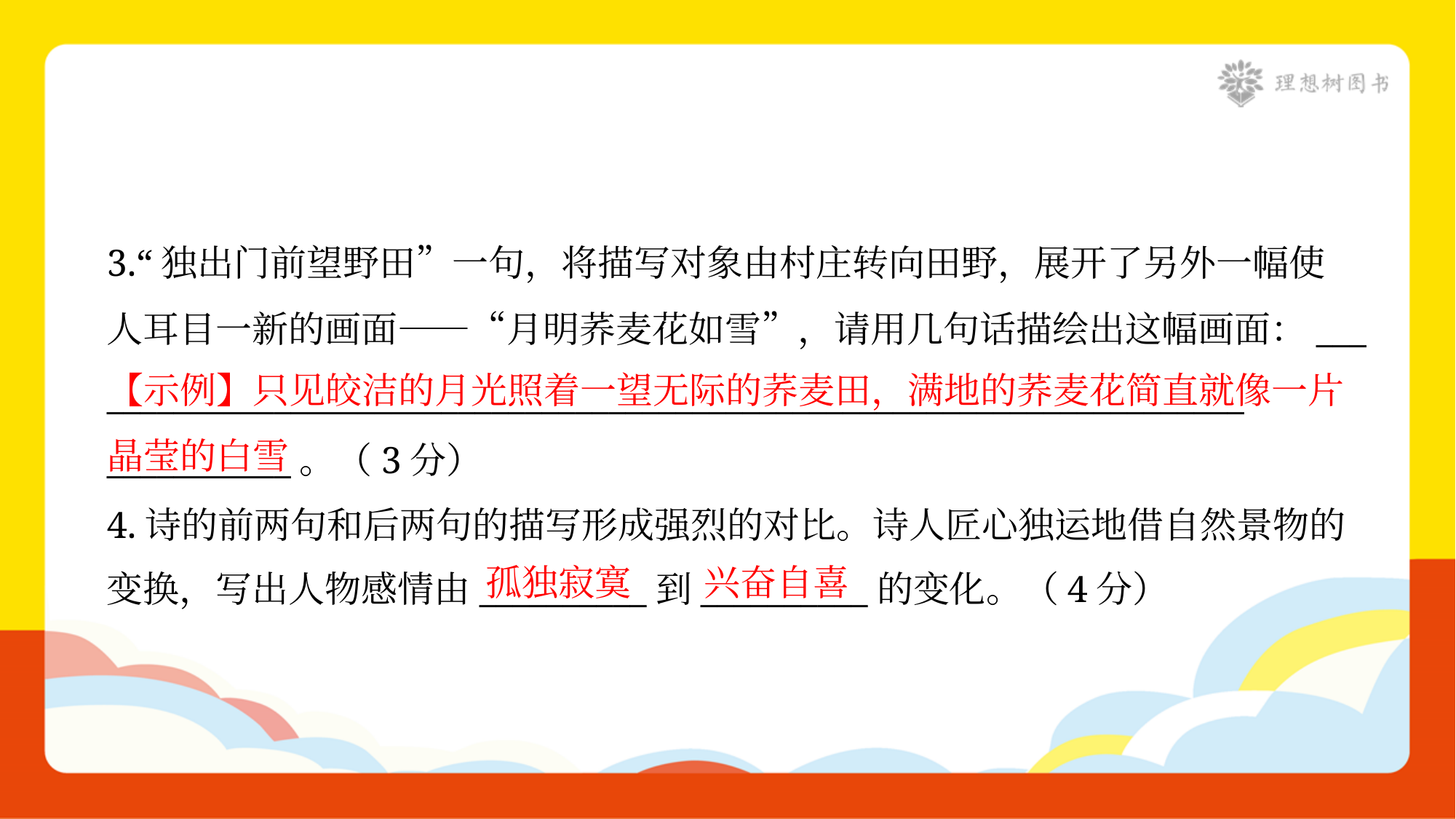

3.“独出门前望野田”一句，将描写对象由村庄转向田野，展开了另外一幅使
人耳目一新的画面——“月明荞麦花如雪”，请用几句话描绘出这幅画面：___
____________________________________________________________________
___________。（3分）
【示例】只见皎洁的月光照着一望无际的荞麦田，满地的荞麦花简直就像一片晶莹的白雪
4.诗的前两句和后两句的描写形成强烈的对比。诗人匠心独运地借自然景物的
变换，写出人物感情由__________到__________的变化。（4分）
孤独寂寞
兴奋自喜